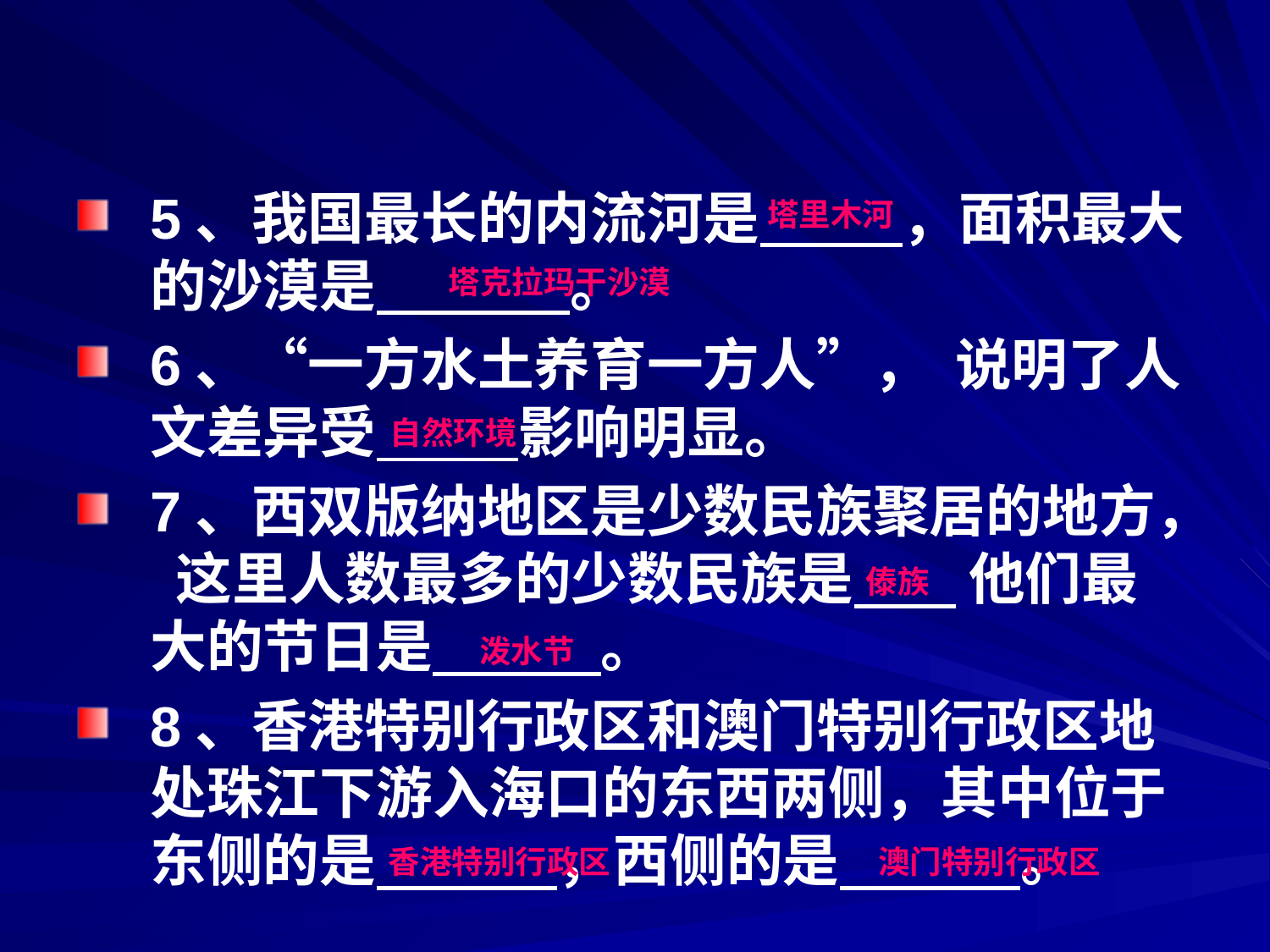

5、我国最长的内流河是           ，面积最大的沙漠是               。
6、“一方水土养育一方人”，  说明了人文差异受           影响明显。
7、西双版纳地区是少数民族聚居的地方，  这里人数最多的少数民族是         他们最大的节日是             。
8、香港特别行政区和澳门特别行政区地处珠江下游入海口的东西两侧，其中位于东侧的是              ，西侧的是              。
塔里木河
塔克拉玛干沙漠
自然环境
傣族
泼水节
香港特别行政区
澳门特别行政区